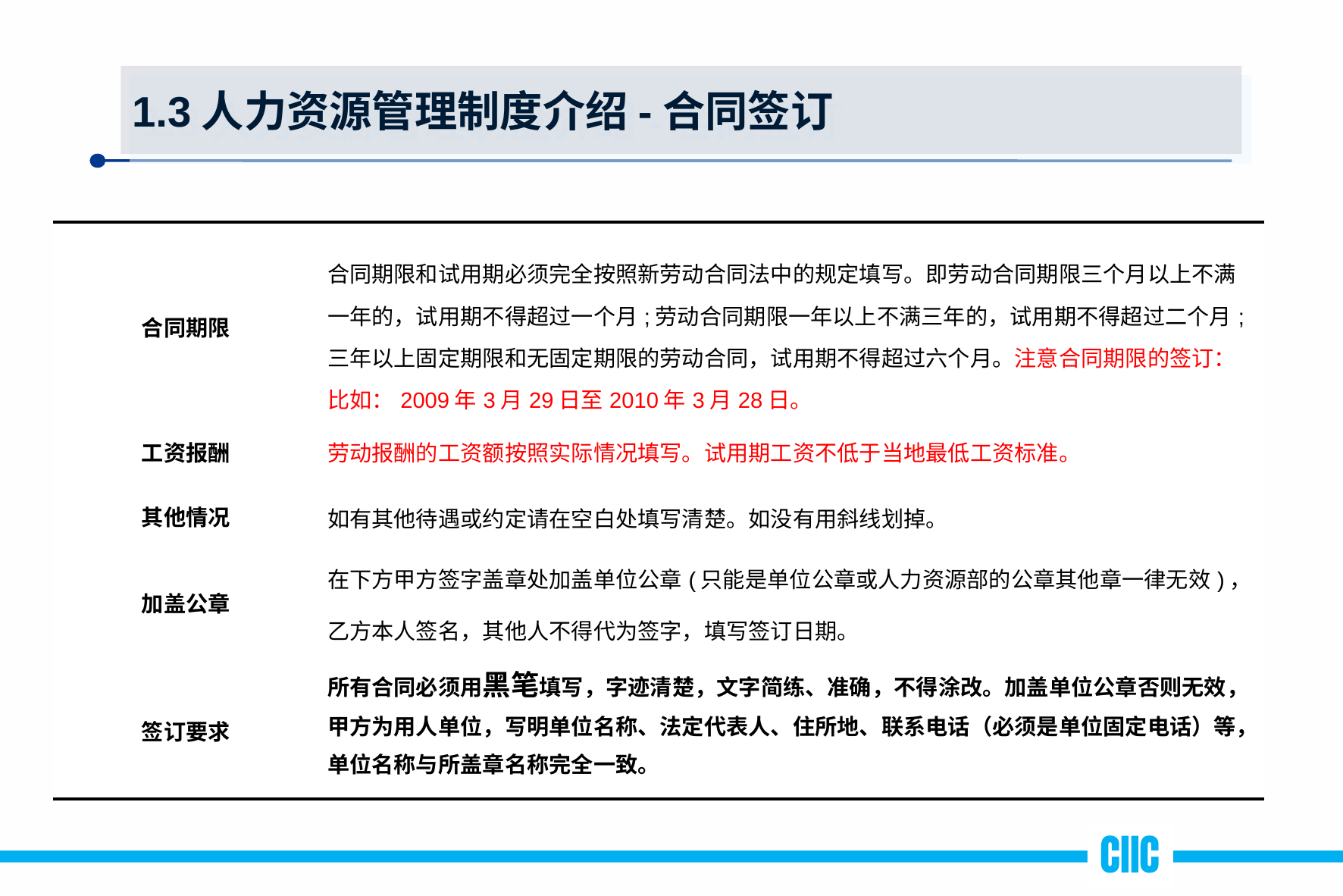

1.3人力资源管理制度介绍-合同签订

| 合同期限 | 合同期限和试用期必须完全按照新劳动合同法中的规定填写。即劳动合同期限三个月以上不满一年的，试用期不得超过一个月;劳动合同期限一年以上不满三年的，试用期不得超过二个月;三年以上固定期限和无固定期限的劳动合同，试用期不得超过六个月。注意合同期限的签订：比如：2009年3月29日至2010年3月28日。 |
| --- | --- |
| 工资报酬 | 劳动报酬的工资额按照实际情况填写。试用期工资不低于当地最低工资标准。 |
| 其他情况 | 如有其他待遇或约定请在空白处填写清楚。如没有用斜线划掉。 |
| 加盖公章 | 在下方甲方签字盖章处加盖单位公章(只能是单位公章或人力资源部的公章其他章一律无效)，乙方本人签名，其他人不得代为签字，填写签订日期。 |
| 签订要求 | 所有合同必须用黑笔填写，字迹清楚，文字简练、准确，不得涂改。加盖单位公章否则无效，甲方为用人单位，写明单位名称、法定代表人、住所地、联系电话（必须是单位固定电话）等，单位名称与所盖章名称完全一致。 |